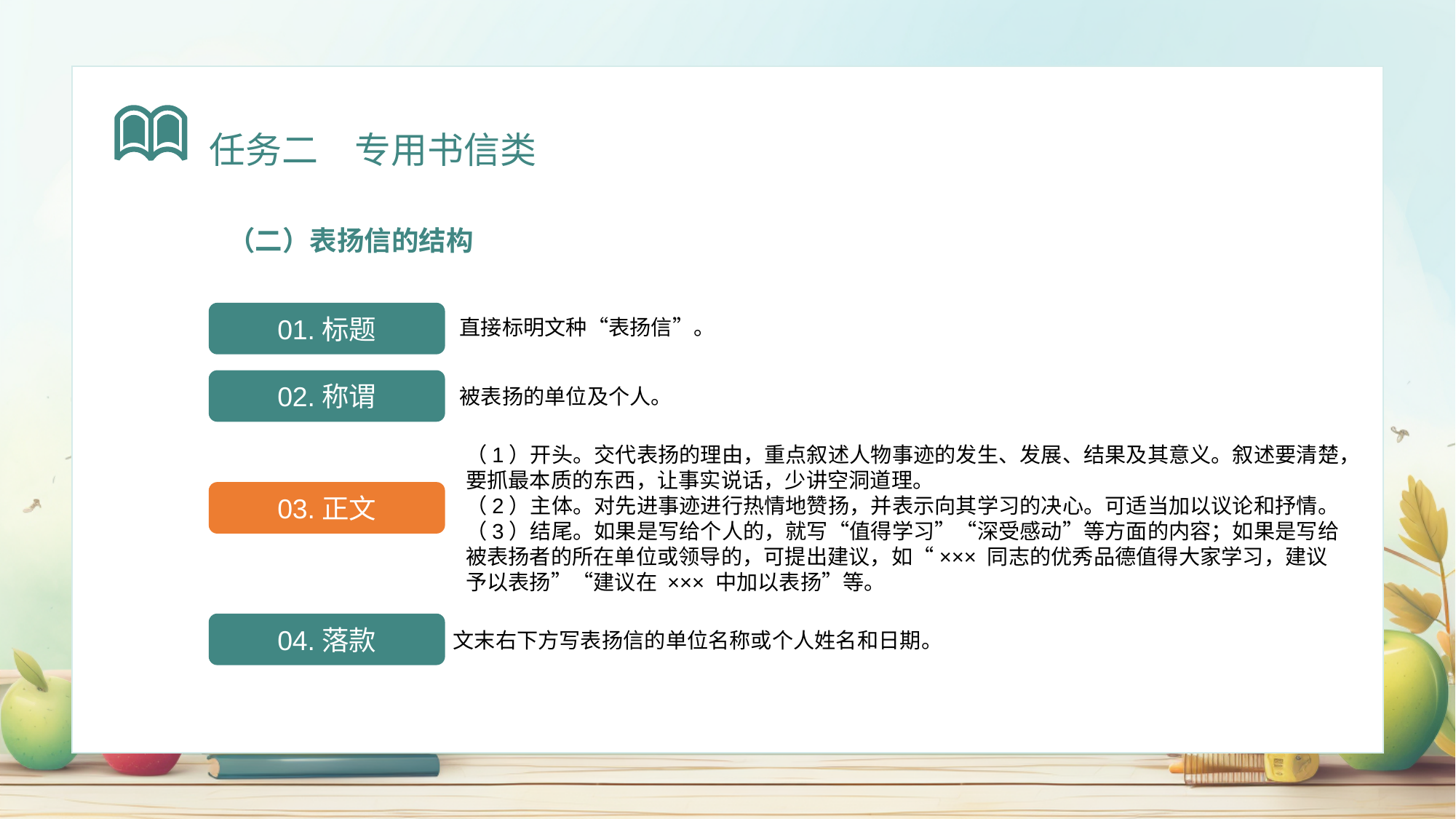

任务二　专用书信类

（二）表扬信的结构
直接标明文种“表扬信”。
01.标题
02.称谓
被表扬的单位及个人。
（1）开头。交代表扬的理由，重点叙述人物事迹的发生、发展、结果及其意义。叙述要清楚，要抓最本质的东西，让事实说话，少讲空洞道理。
（2）主体。对先进事迹进行热情地赞扬，并表示向其学习的决心。可适当加以议论和抒情。
（3）结尾。如果是写给个人的，就写“值得学习”“深受感动”等方面的内容；如果是写给被表扬者的所在单位或领导的，可提出建议，如“××× 同志的优秀品德值得大家学习，建议予以表扬”“建议在 ××× 中加以表扬”等。
03.正文
文末右下方写表扬信的单位名称或个人姓名和日期。
04.落款